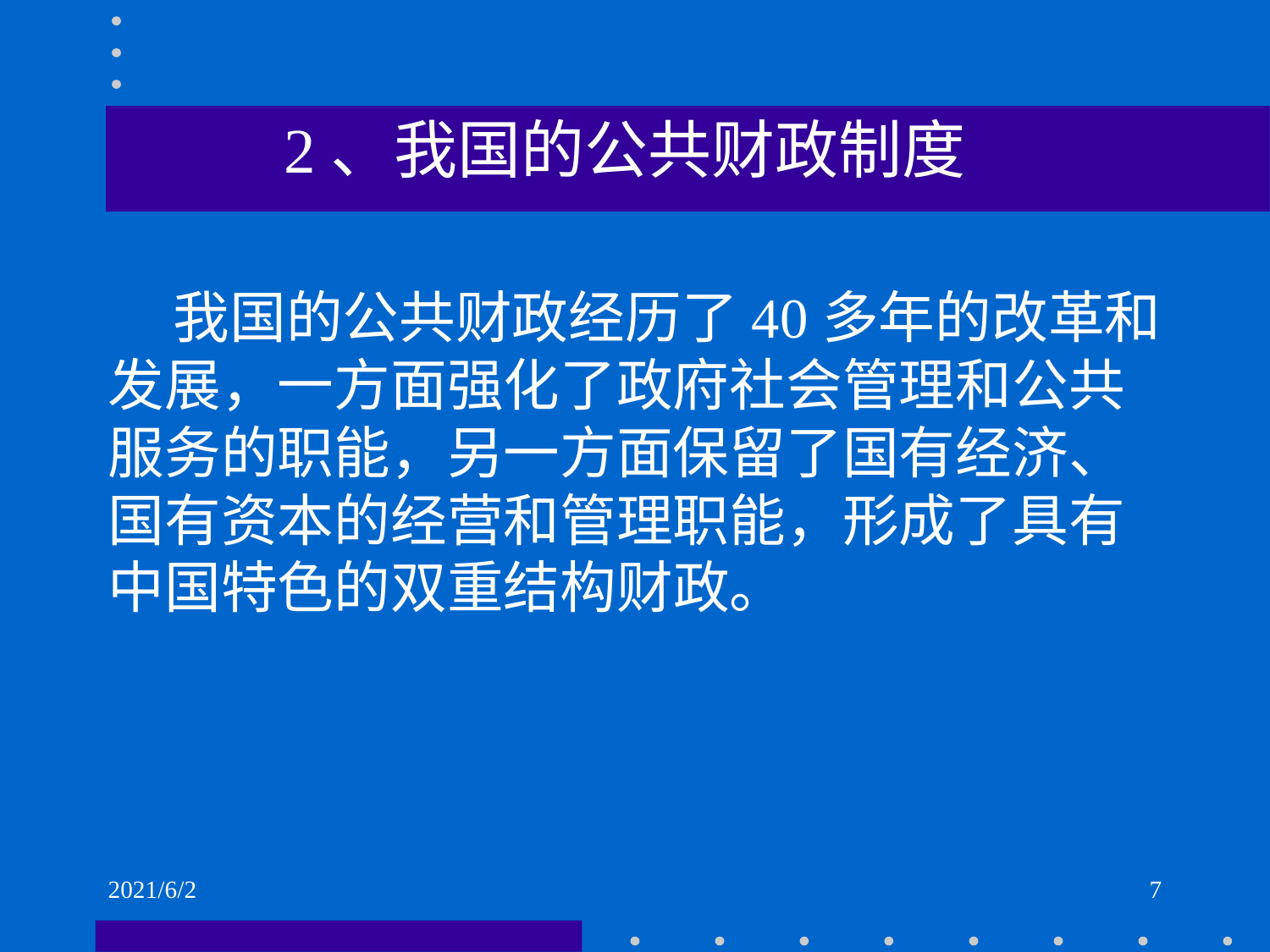

# 2、我国的公共财政制度
        我国的公共财政经历了40多年的改革和发展，一方面强化了政府社会管理和公共服务的职能，另一方面保留了国有经济、国有资本的经营和管理职能，形成了具有中国特色的双重结构财政。

2021/6/2
7